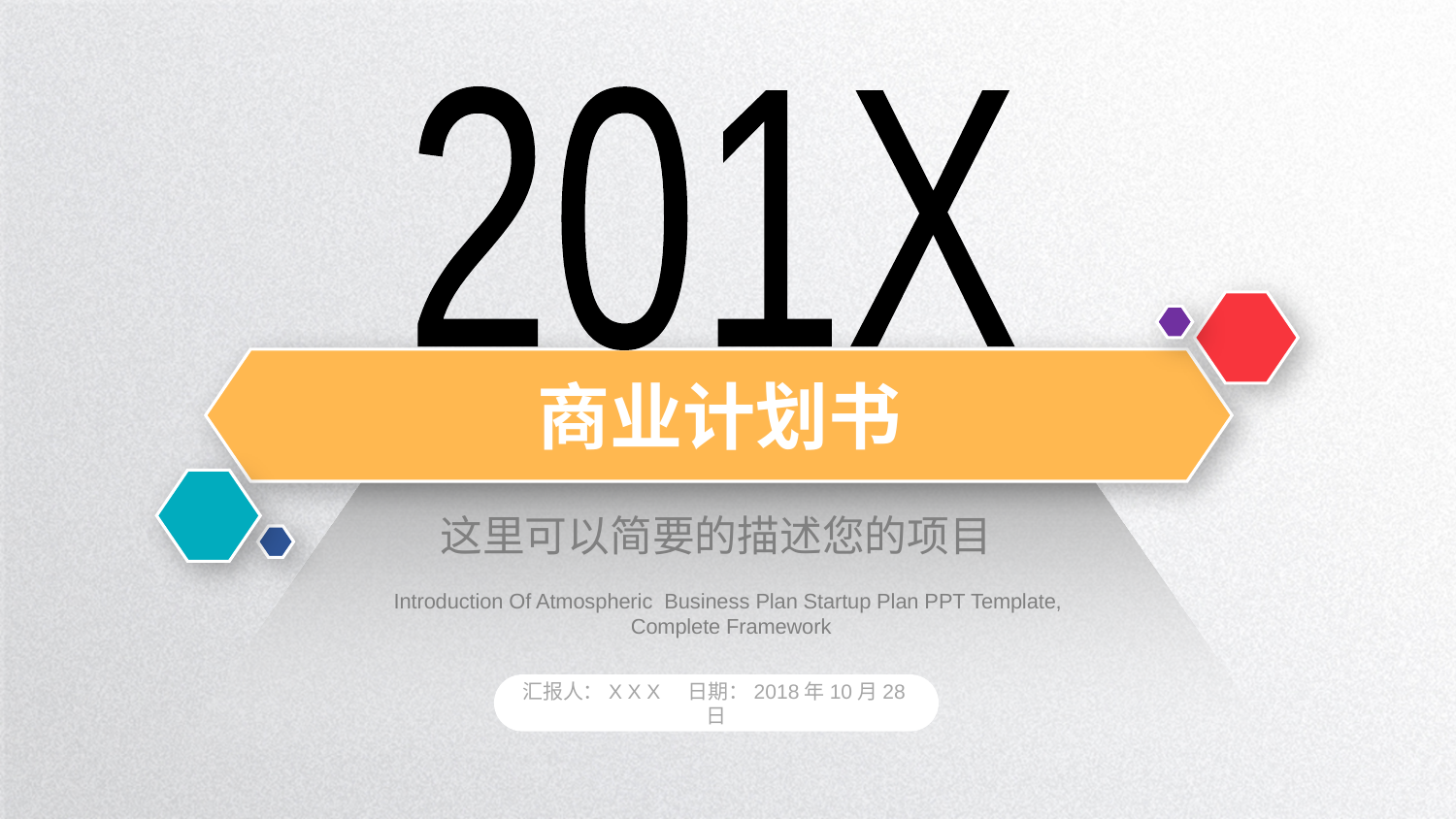

201X

商业计划书

这里可以简要的描述您的项目

Introduction Of Atmospheric  Business Plan Startup Plan PPT Template,
 Complete Framework
汇报人：X X X    日期：2018年10月28日